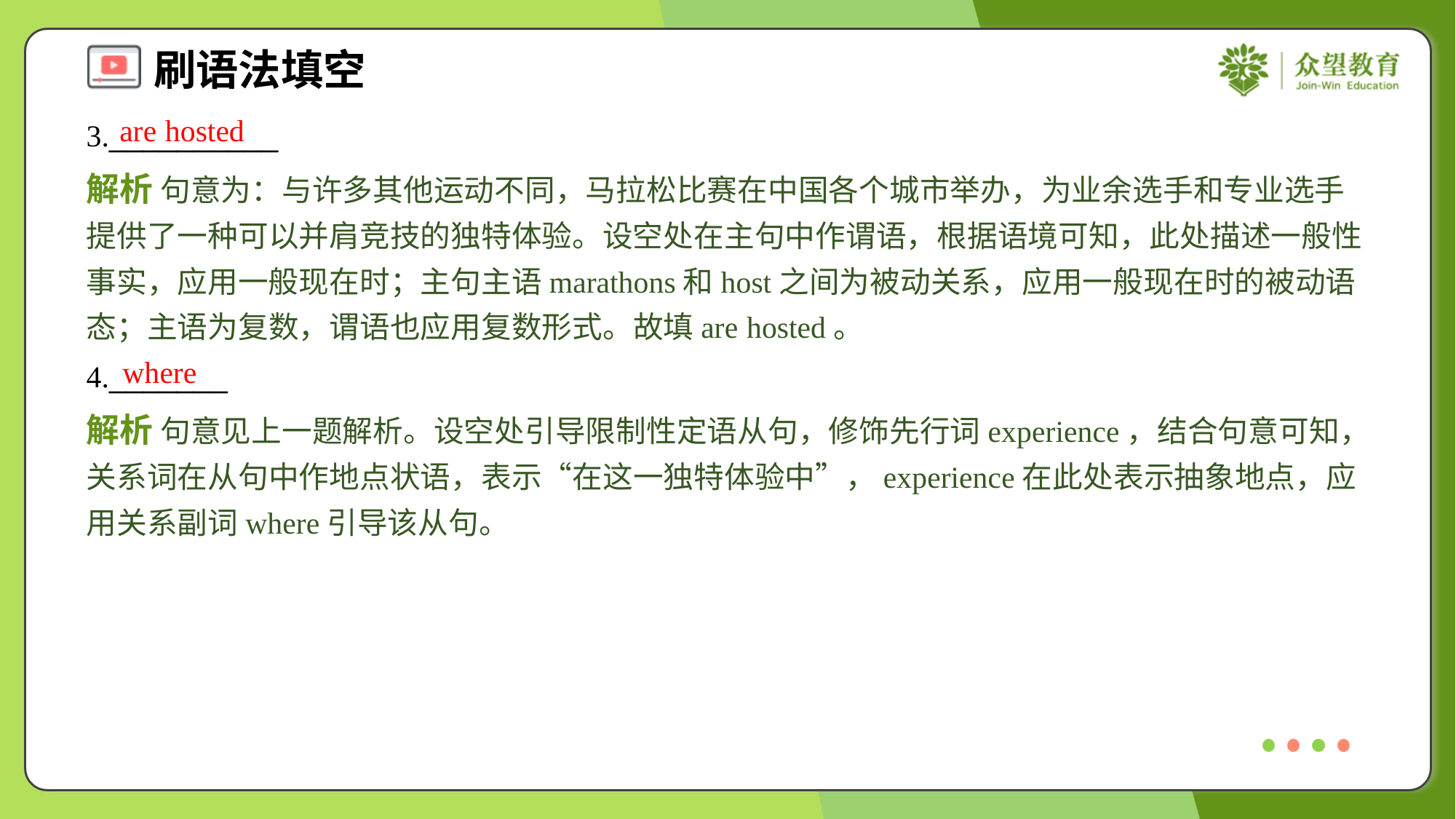

are hosted
3.__________
解析 句意为：与许多其他运动不同，马拉松比赛在中国各个城市举办，为业余选手和专业选手提供了一种可以并肩竞技的独特体验。设空处在主句中作谓语，根据语境可知，此处描述一般性事实，应用一般现在时；主句主语marathons和host之间为被动关系，应用一般现在时的被动语态；主语为复数，谓语也应用复数形式。故填are hosted。
where
4._______
解析 句意见上一题解析。设空处引导限制性定语从句，修饰先行词experience，结合句意可知，关系词在从句中作地点状语，表示“在这一独特体验中”，experience在此处表示抽象地点，应用关系副词where引导该从句。